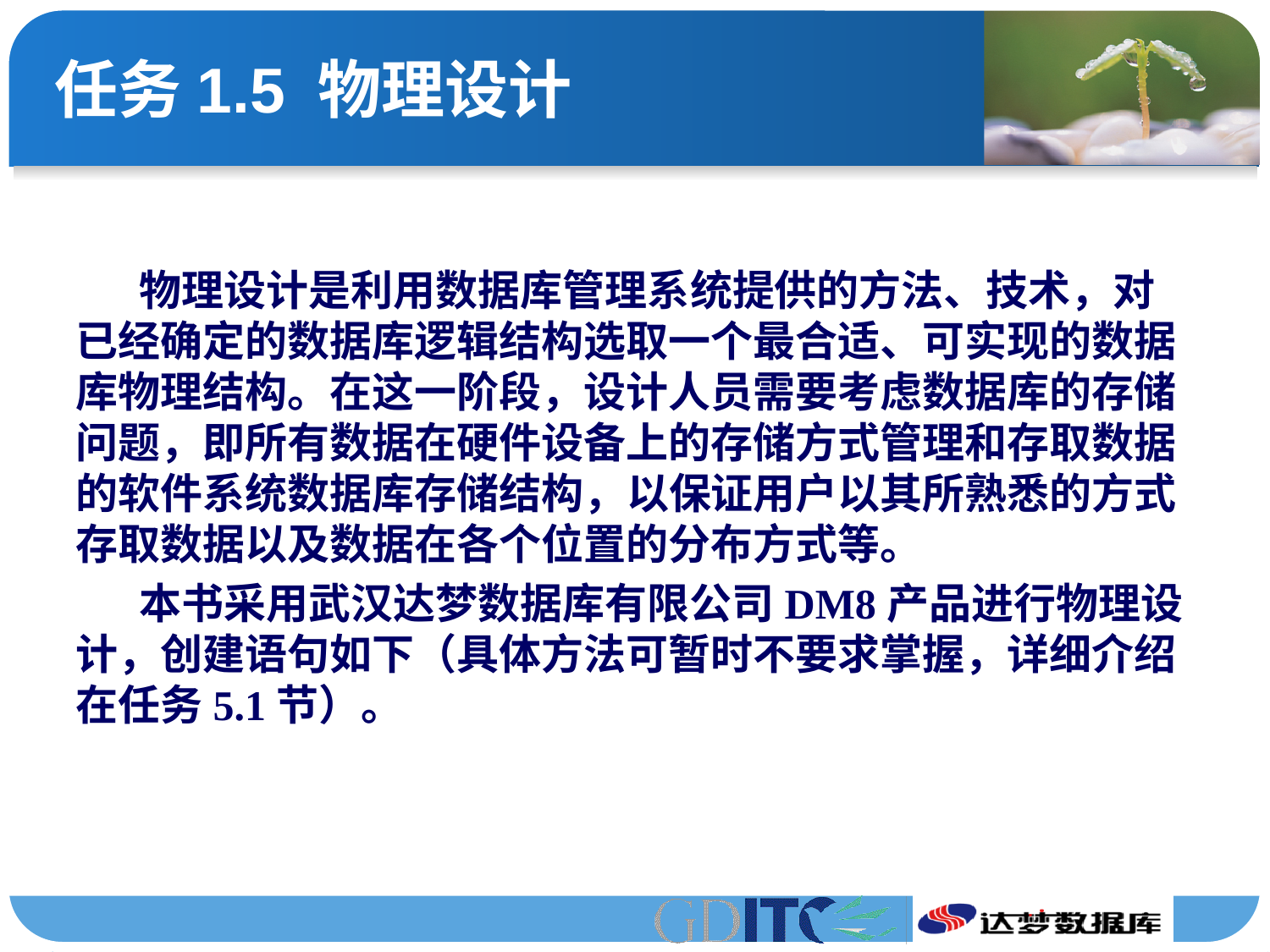

# 任务1.5 物理设计

物理设计是利用数据库管理系统提供的方法、技术，对已经确定的数据库逻辑结构选取一个最合适、可实现的数据库物理结构。在这一阶段，设计人员需要考虑数据库的存储问题，即所有数据在硬件设备上的存储方式管理和存取数据的软件系统数据库存储结构，以保证用户以其所熟悉的方式存取数据以及数据在各个位置的分布方式等。
本书采用武汉达梦数据库有限公司DM8产品进行物理设计，创建语句如下（具体方法可暂时不要求掌握，详细介绍在任务5.1节）。